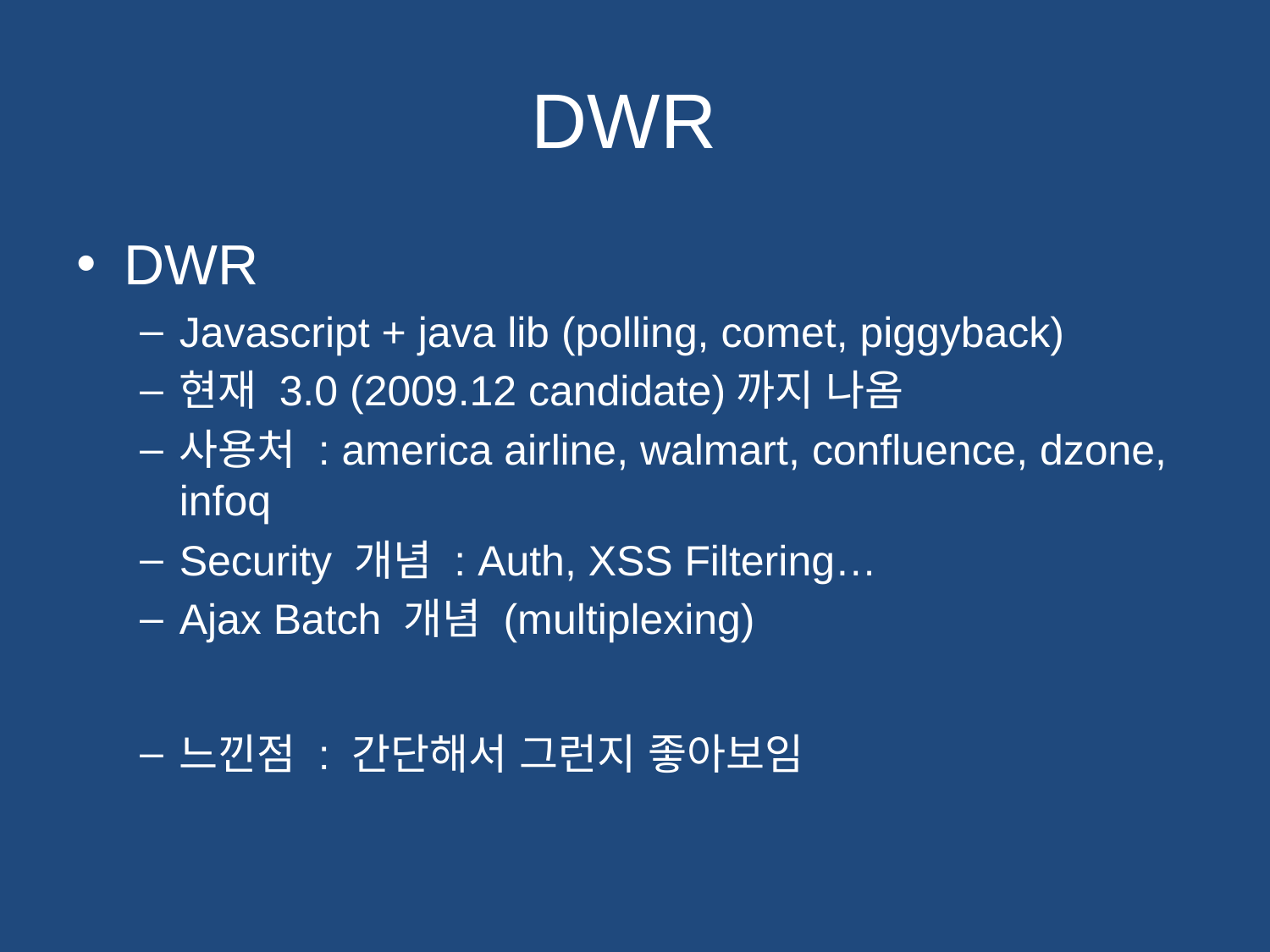

# DWR
DWR
Javascript + java lib (polling, comet, piggyback)
현재 3.0 (2009.12 candidate)까지 나옴
사용처 : america airline, walmart, confluence, dzone, infoq
Security 개념 : Auth, XSS Filtering…
Ajax Batch 개념 (multiplexing)

느낀점 : 간단해서 그런지 좋아보임